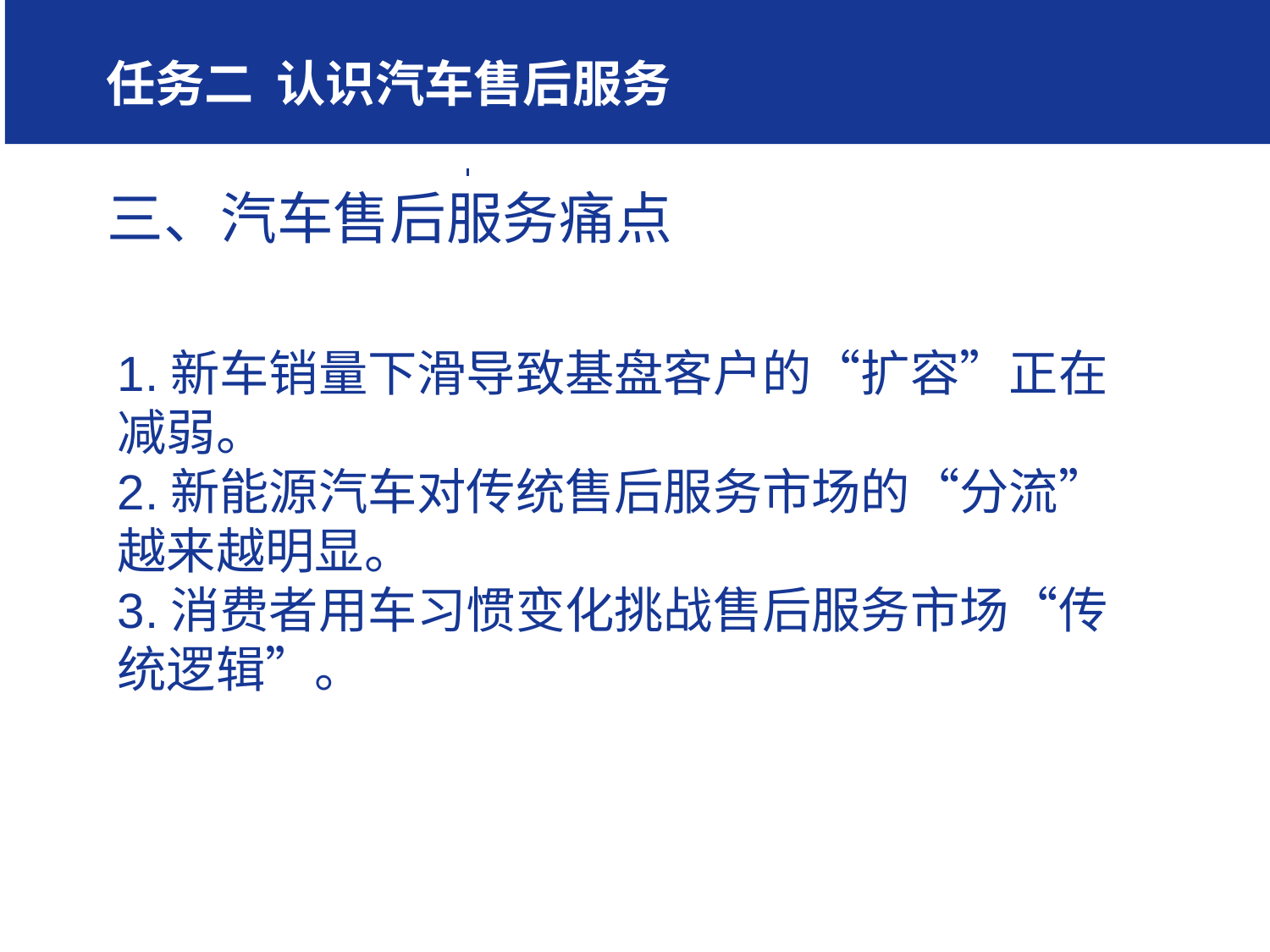

学习任务二  认识汽车售后服务任务一、汽车行
7
三、汽车售后服务痛点
1.新车销量下滑导致基盘客户的“扩容”正在减弱。
2.新能源汽车对传统售后服务市场的“分流”越来越明显。
3.消费者用车习惯变化挑战售后服务市场“传统逻辑”。